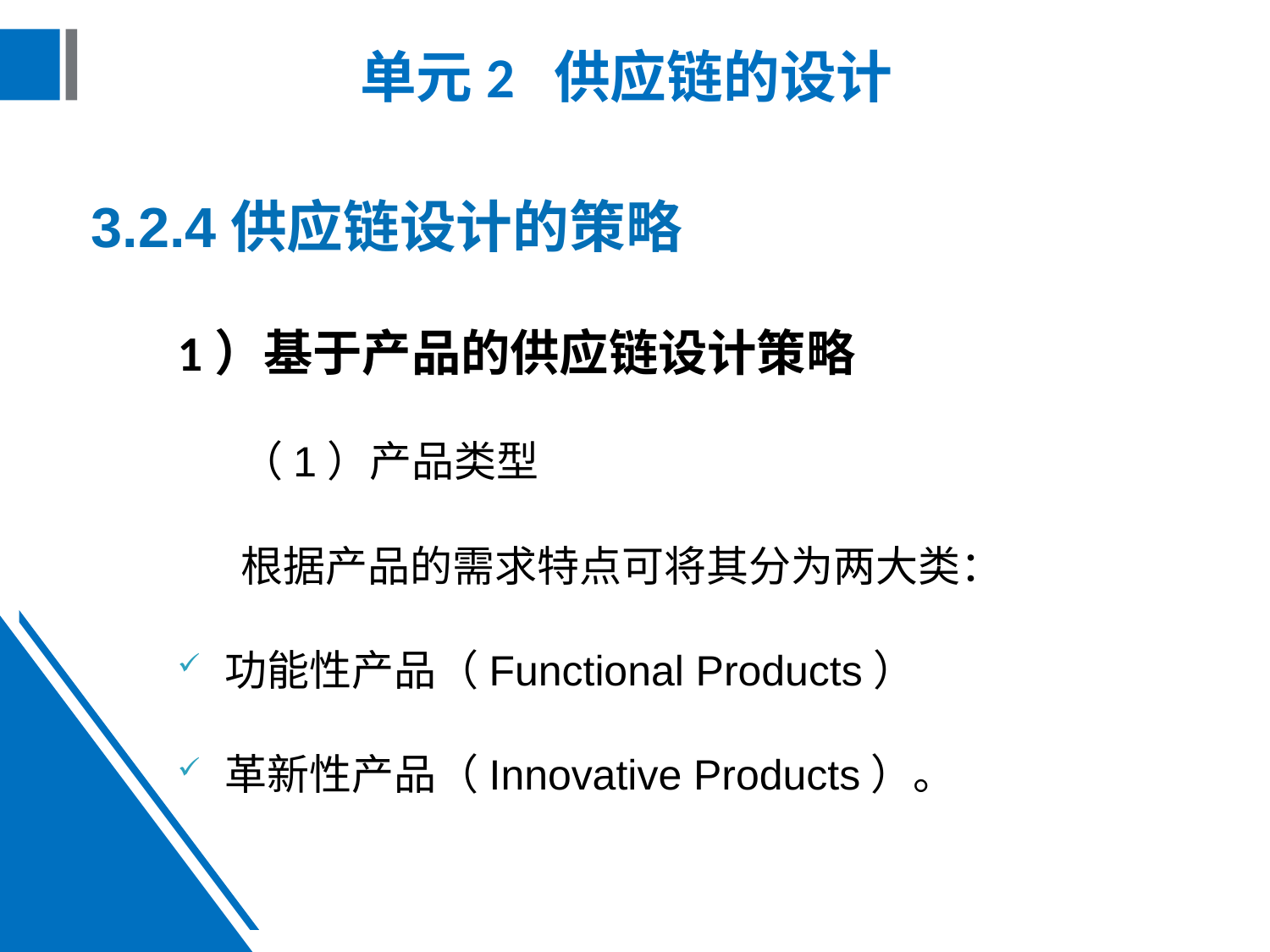

# 单元2  供应链的设计
3.2.4供应链设计的策略
1）基于产品的供应链设计策略
（1）产品类型
根据产品的需求特点可将其分为两大类：
功能性产品（Functional Products）
革新性产品（Innovative Products）。